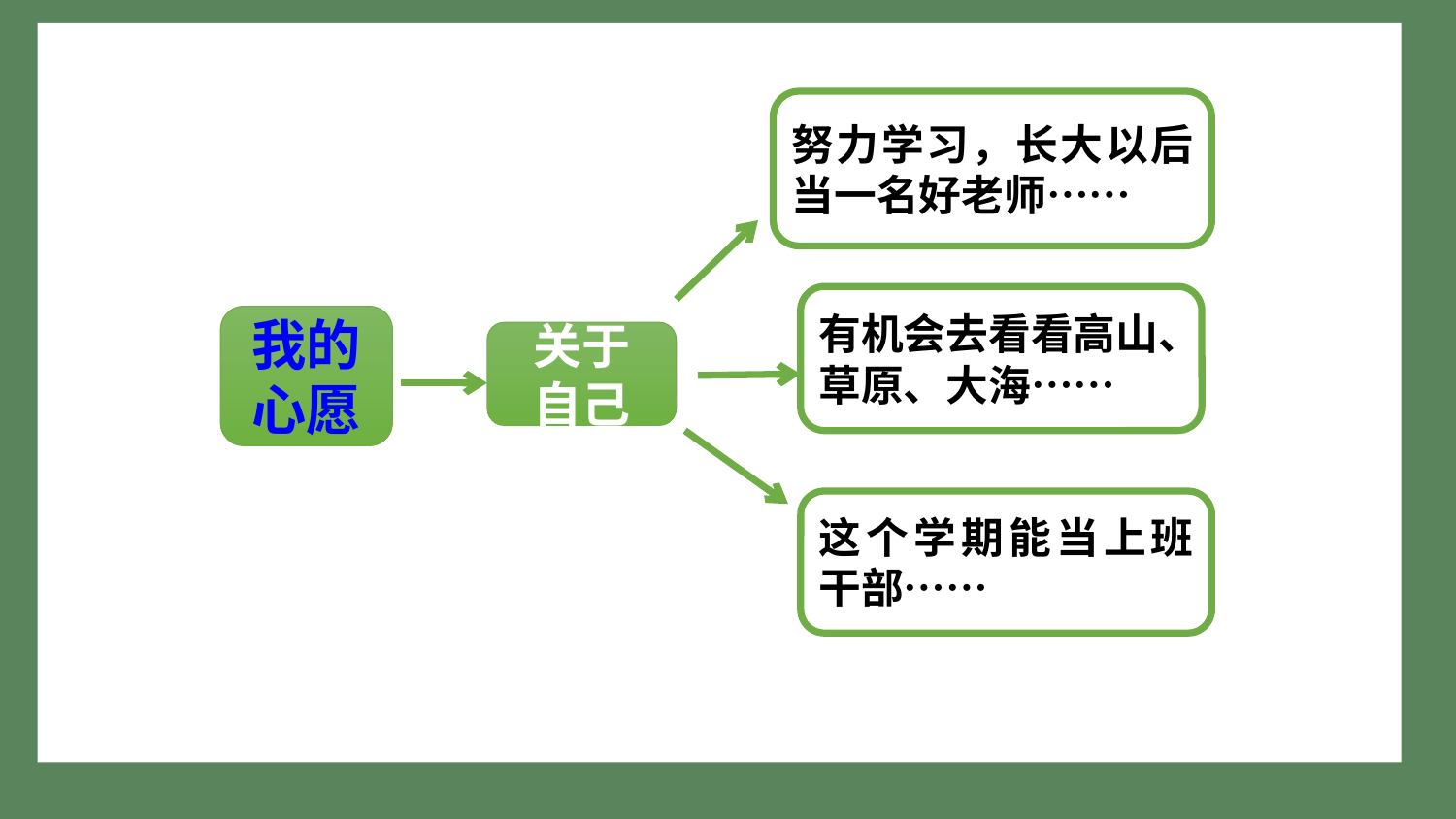

努力学习，长大以后当一名好老师……
有机会去看看高山、草原、大海……
我的心愿
关于
自己
这个学期能当上班干部……